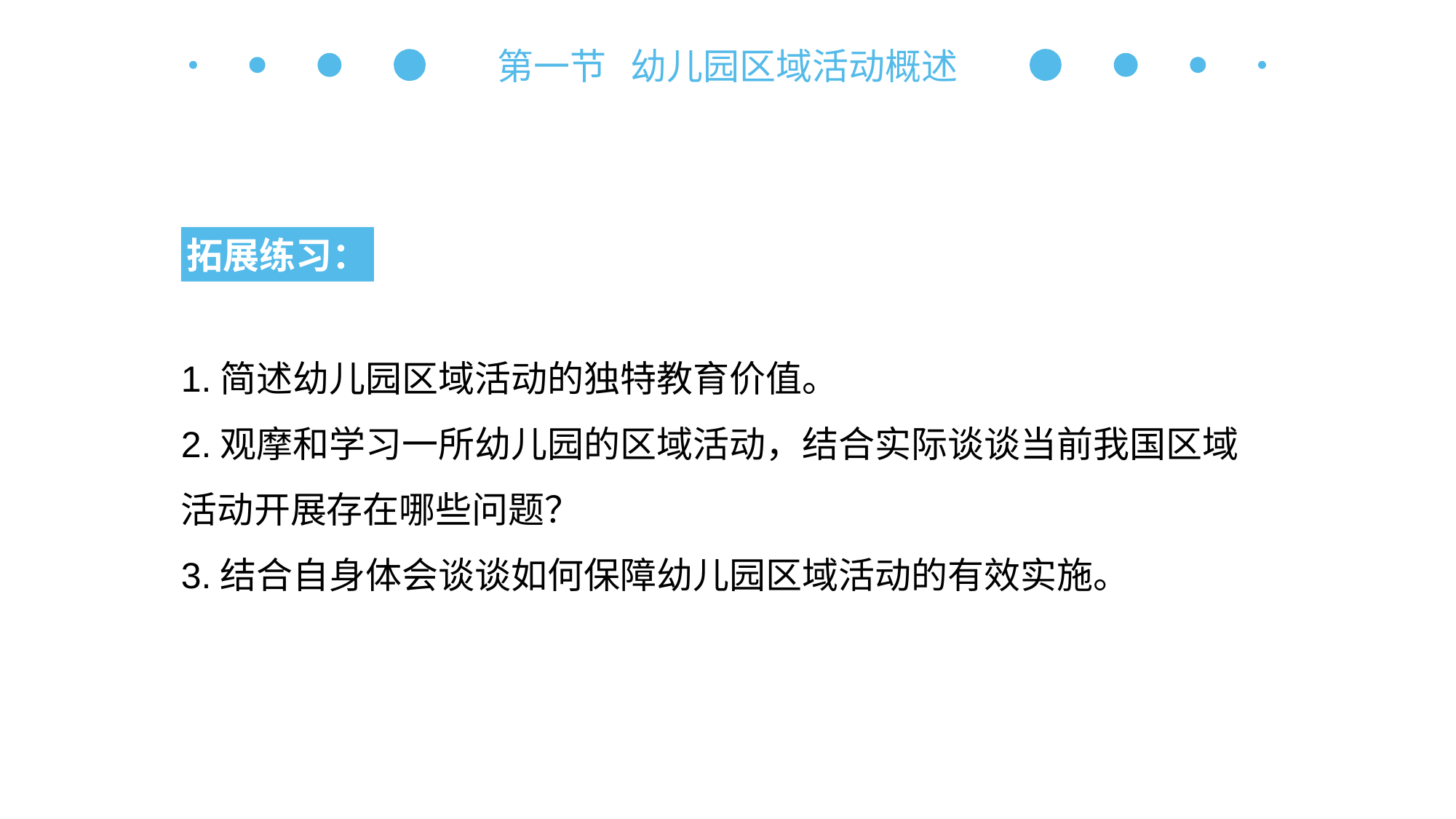

第一节   幼儿园区域活动概述

拓展练习：
1.简述幼儿园区域活动的独特教育价值。
2.观摩和学习一所幼儿园的区域活动，结合实际谈谈当前我国区域活动开展存在哪些问题？
3.结合自身体会谈谈如何保障幼儿园区域活动的有效实施。